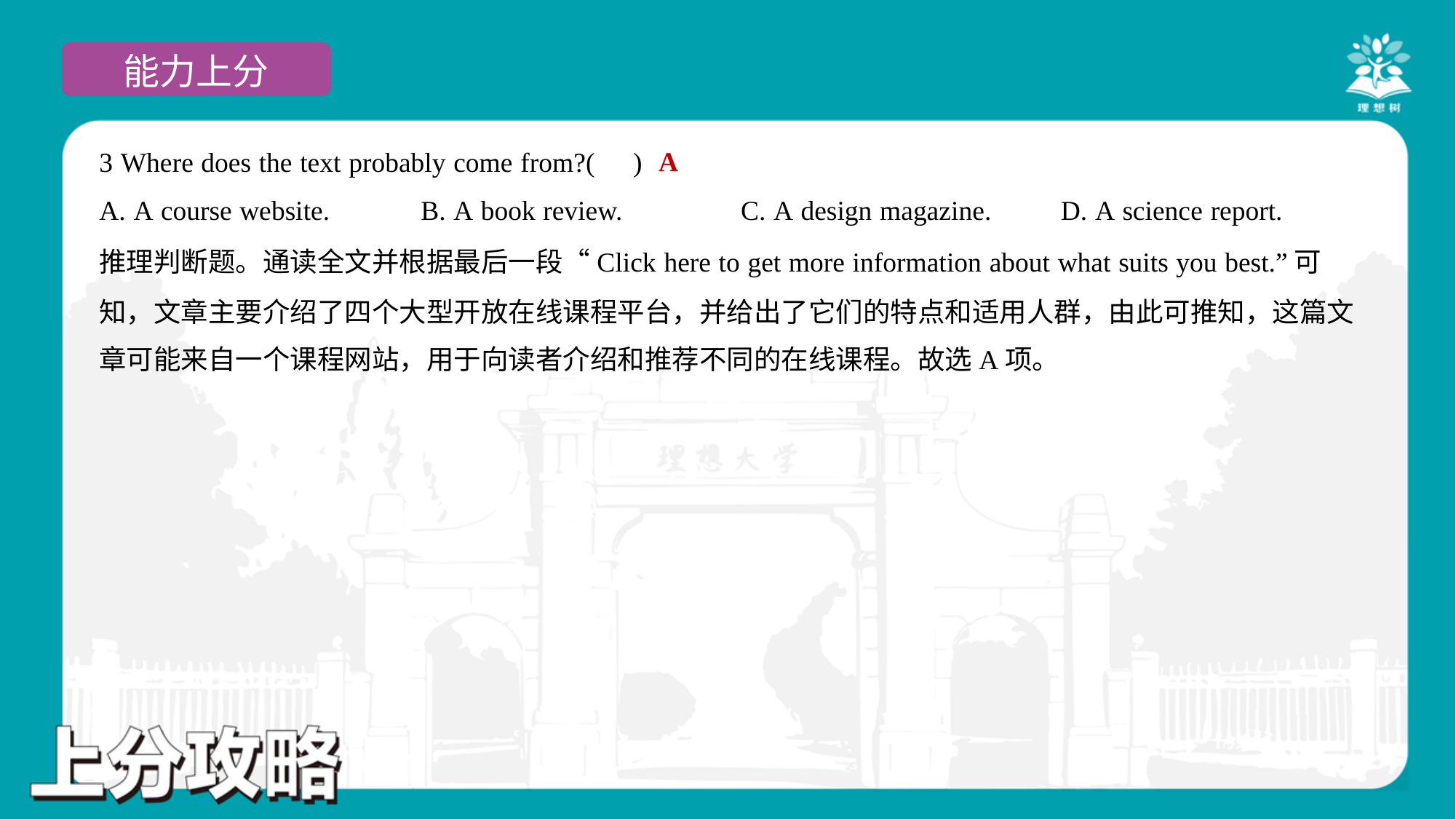

A
3 Where does the text probably come from?(     )
A. A course website.	B. A book review.	C. A design magazine.	D. A science report.
推理判断题。通读全文并根据最后一段“Click here to get more information about what suits you best.”可
知，文章主要介绍了四个大型开放在线课程平台，并给出了它们的特点和适用人群，由此可推知，这篇文
章可能来自一个课程网站，用于向读者介绍和推荐不同的在线课程。故选A项。